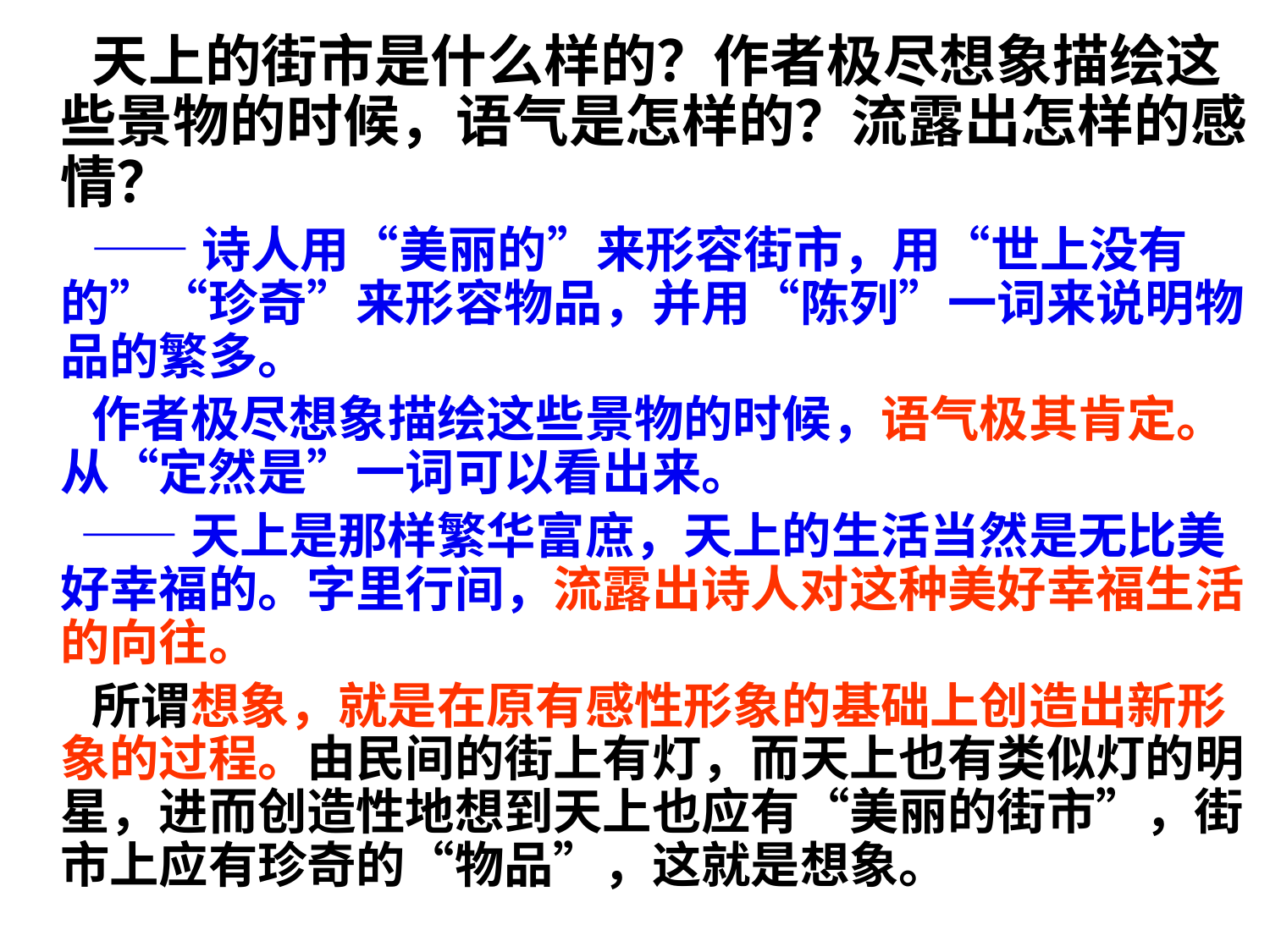

天上的街市是什么样的？作者极尽想象描绘这些景物的时候，语气是怎样的？流露出怎样的感情？
       ——诗人用“美丽的”来形容街市，用“世上没有的”“珍奇”来形容物品，并用“陈列”一词来说明物品的繁多。
      作者极尽想象描绘这些景物的时候，语气极其肯定。从“定然是”一词可以看出来。
      ——天上是那样繁华富庶，天上的生活当然是无比美好幸福的。字里行间，流露出诗人对这种美好幸福生活的向往。
      所谓想象，就是在原有感性形象的基础上创造出新形象的过程。由民间的街上有灯，而天上也有类似灯的明星，进而创造性地想到天上也应有“美丽的街市”，街市上应有珍奇的“物品”，这就是想象。